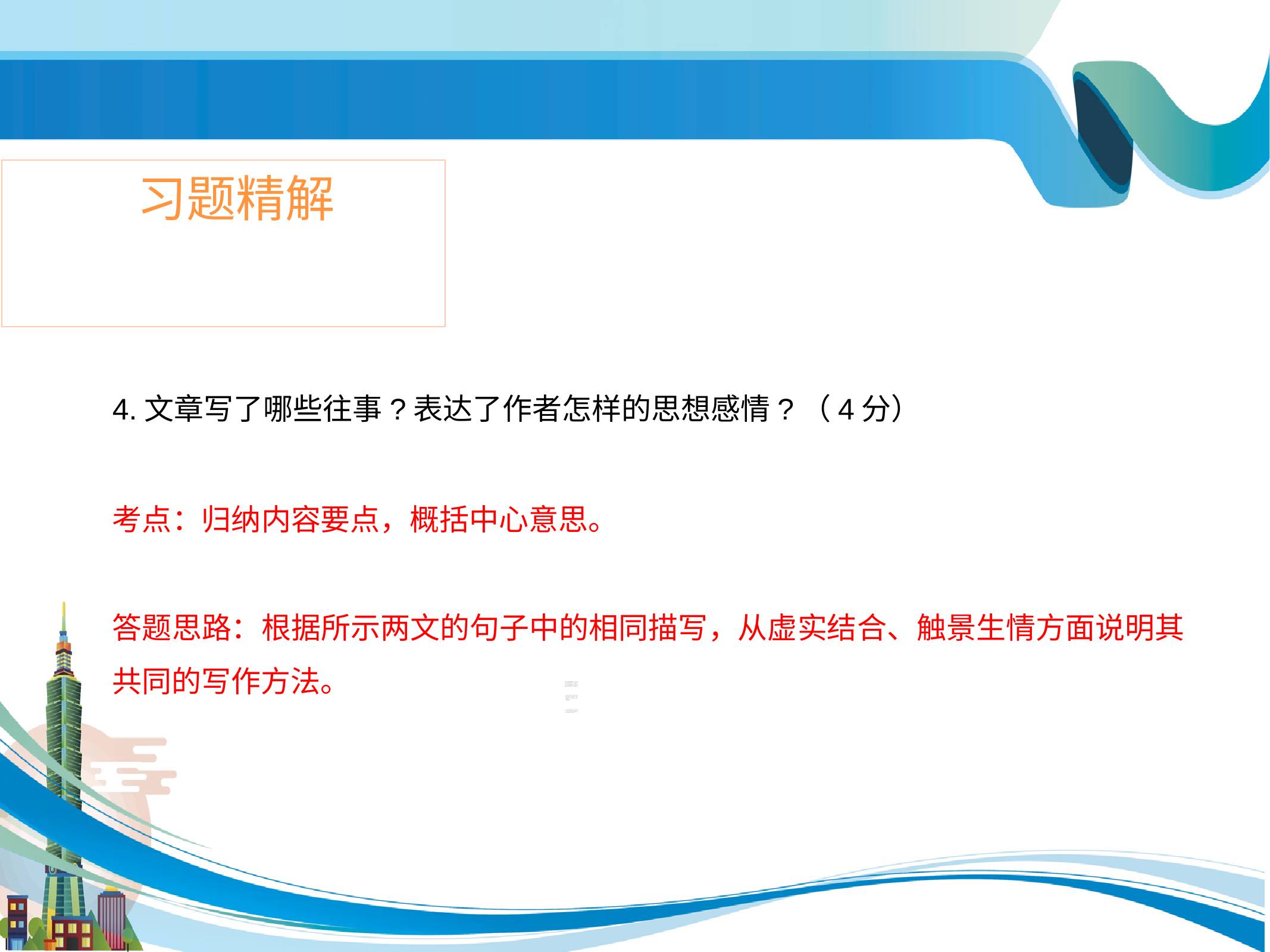

# 习题精解
4.文章写了哪些往事?表达了作者怎样的思想感情?（4分）

考点：归纳内容要点，概括中心意思。

答题思路：根据所示两文的句子中的相同描写，从虚实结合、触景生情方面说明其 共同的写作方法。